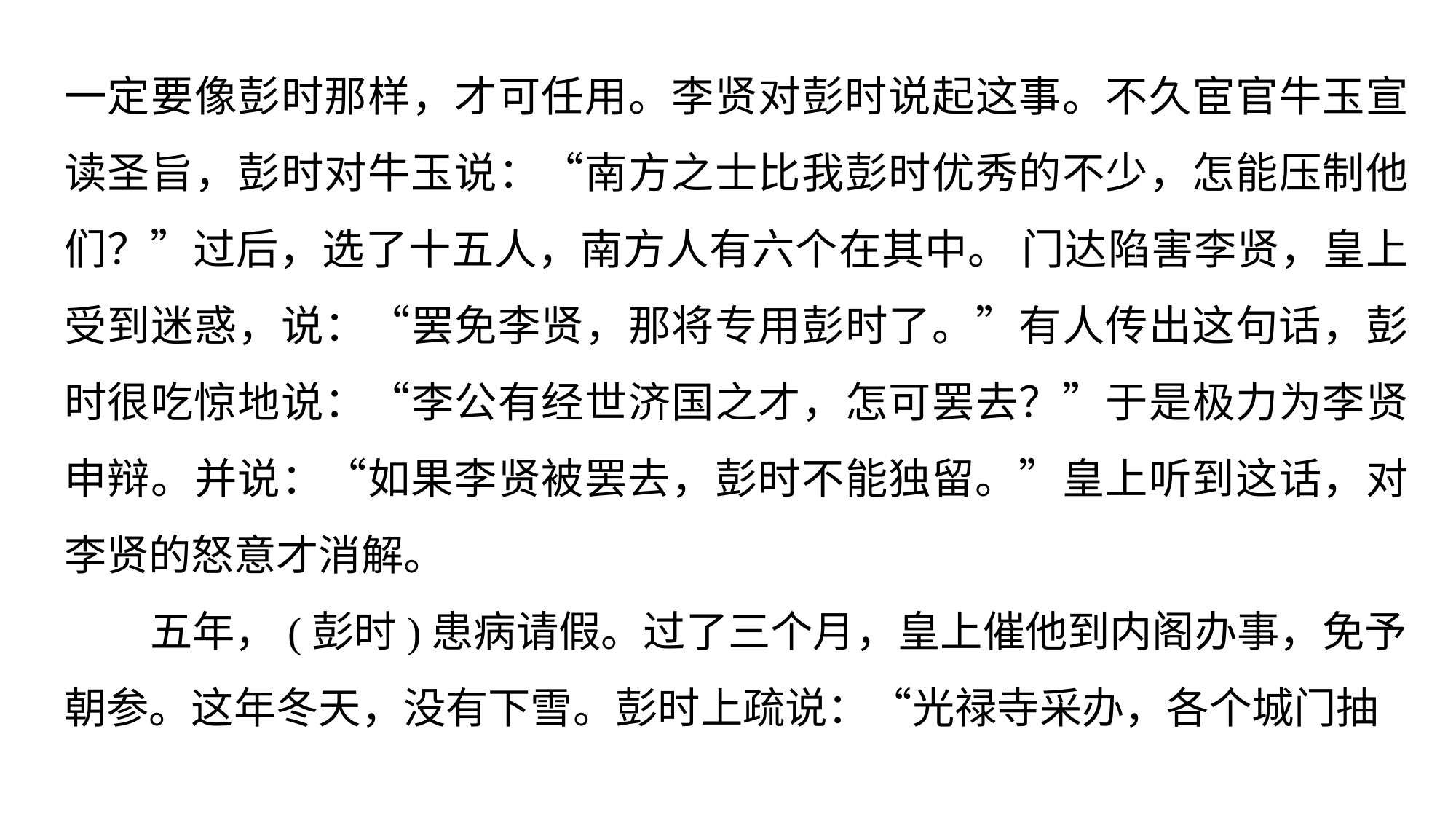

一定要像彭时那样，才可任用。李贤对彭时说起这事。不久宦官牛玉宣读圣旨，彭时对牛玉说：“南方之士比我彭时优秀的不少，怎能压制他们？”过后，选了十五人，南方人有六个在其中。 门达陷害李贤，皇上受到迷惑，说：“罢免李贤，那将专用彭时了。”有人传出这句话，彭时很吃惊地说：“李公有经世济国之才，怎可罢去？”于是极力为李贤申辩。并说：“如果李贤被罢去，彭时不能独留。”皇上听到这话，对李贤的怒意才消解。
五年，(彭时)患病请假。过了三个月，皇上催他到内阁办事，免予朝参。这年冬天，没有下雪。彭时上疏说：“光禄寺采办，各个城门抽